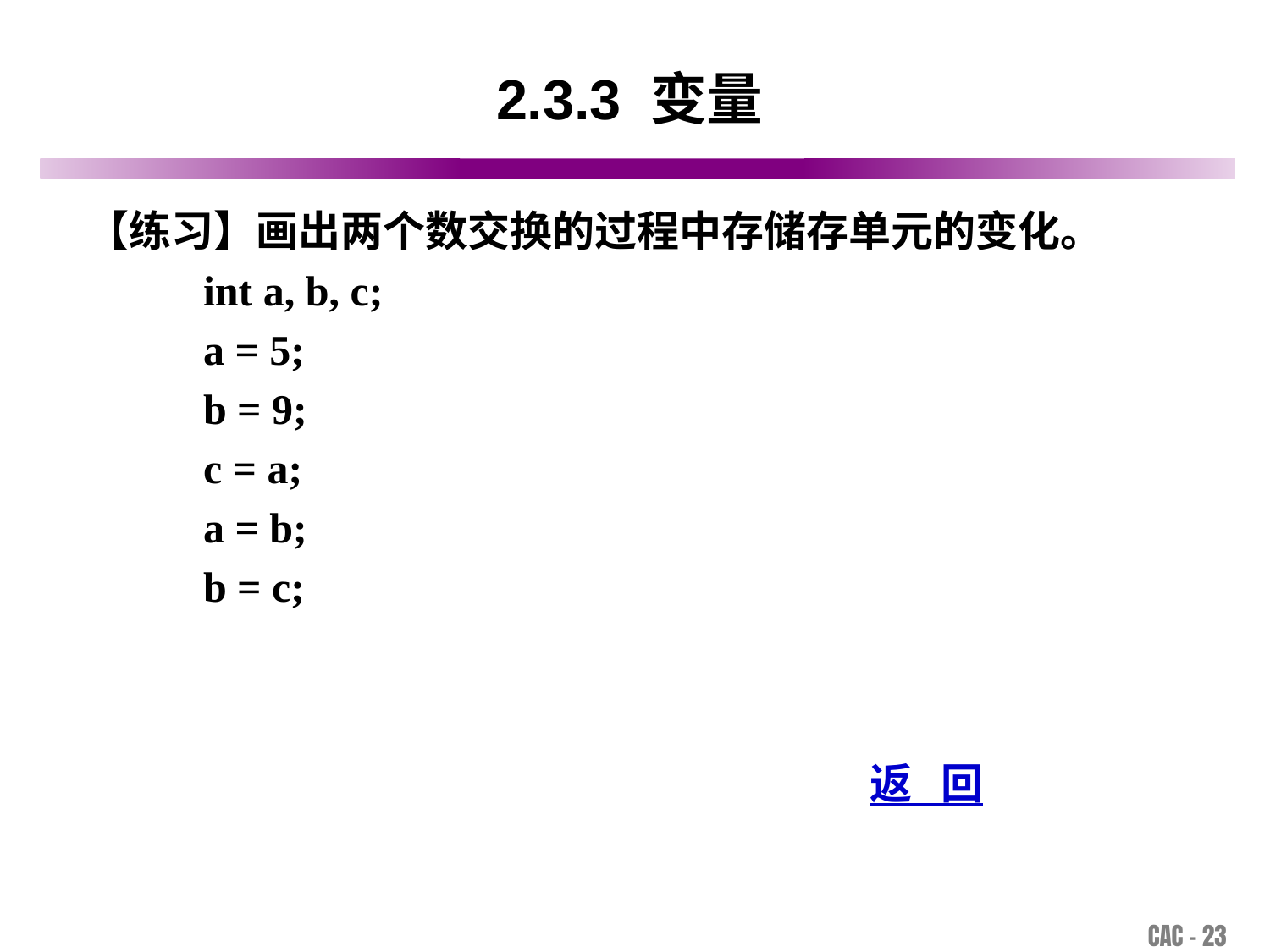

# 2.3.3 变量
【练习】画出两个数交换的过程中存储存单元的变化。
           int a, b, c;
           a = 5;
           b = 9;
           c = a;
           a = b;
           b = c;
返   回
23